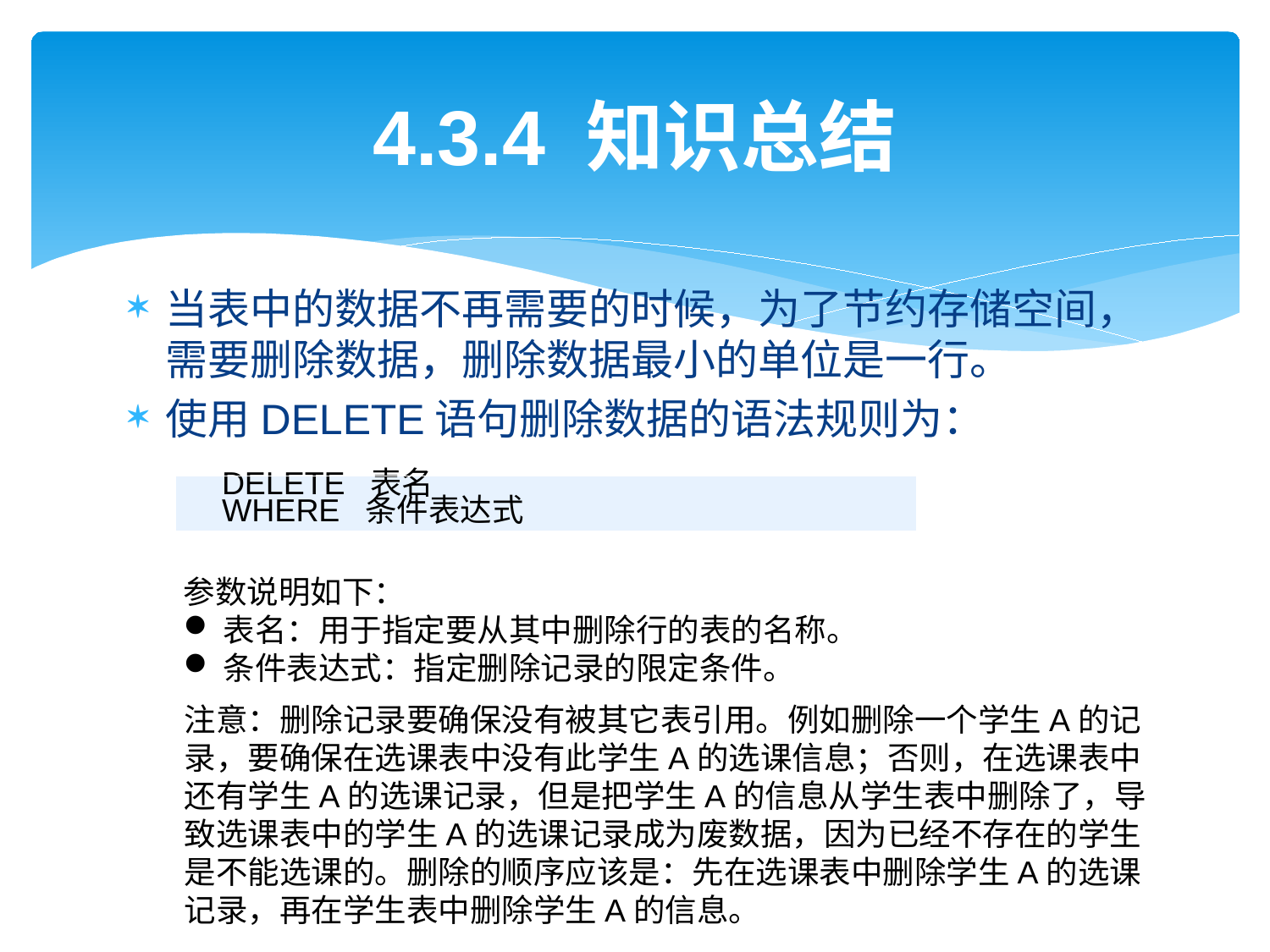

# 4.3.4 知识总结
当表中的数据不再需要的时候，为了节约存储空间，需要删除数据，删除数据最小的单位是一行。
使用DELETE语句删除数据的语法规则为：

| DELETE 表名 WHERE 条件表达式 |
| --- |
参数说明如下：
表名：用于指定要从其中删除行的表的名称。
条件表达式：指定删除记录的限定条件。
注意：删除记录要确保没有被其它表引用。例如删除一个学生A的记录，要确保在选课表中没有此学生A的选课信息；否则，在选课表中还有学生A的选课记录，但是把学生A的信息从学生表中删除了，导致选课表中的学生A的选课记录成为废数据，因为已经不存在的学生是不能选课的。删除的顺序应该是：先在选课表中删除学生A的选课记录，再在学生表中删除学生A的信息。